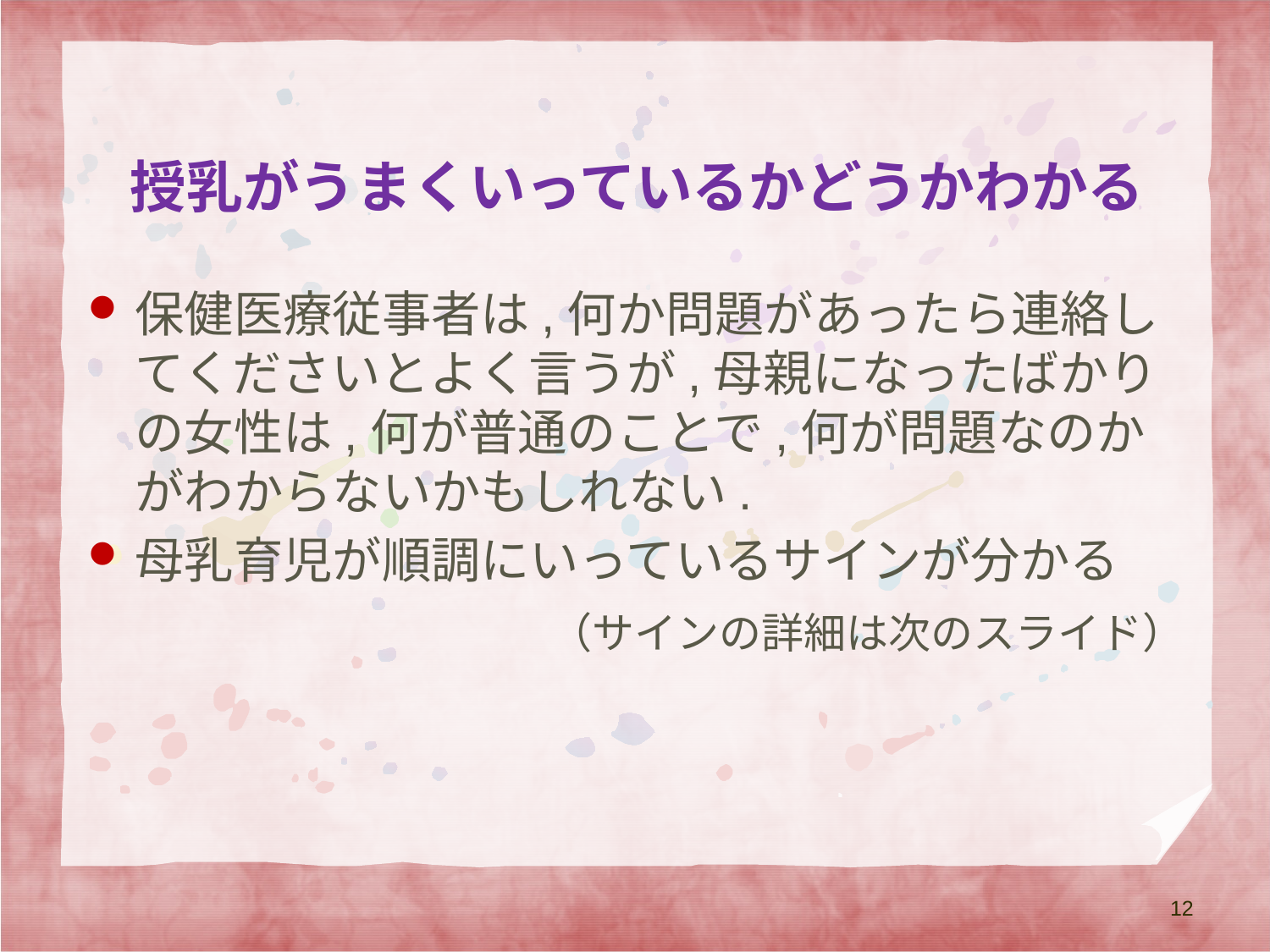

授乳がうまくいっているかどうかわかる
保健医療従事者は,何か問題があったら連絡してくださいとよく言うが,母親になったばかりの女性は,何が普通のことで,何が問題なのかがわからないかもしれない.
母乳育児が順調にいっているサインが分かる
（サインの詳細は次のスライド）
12